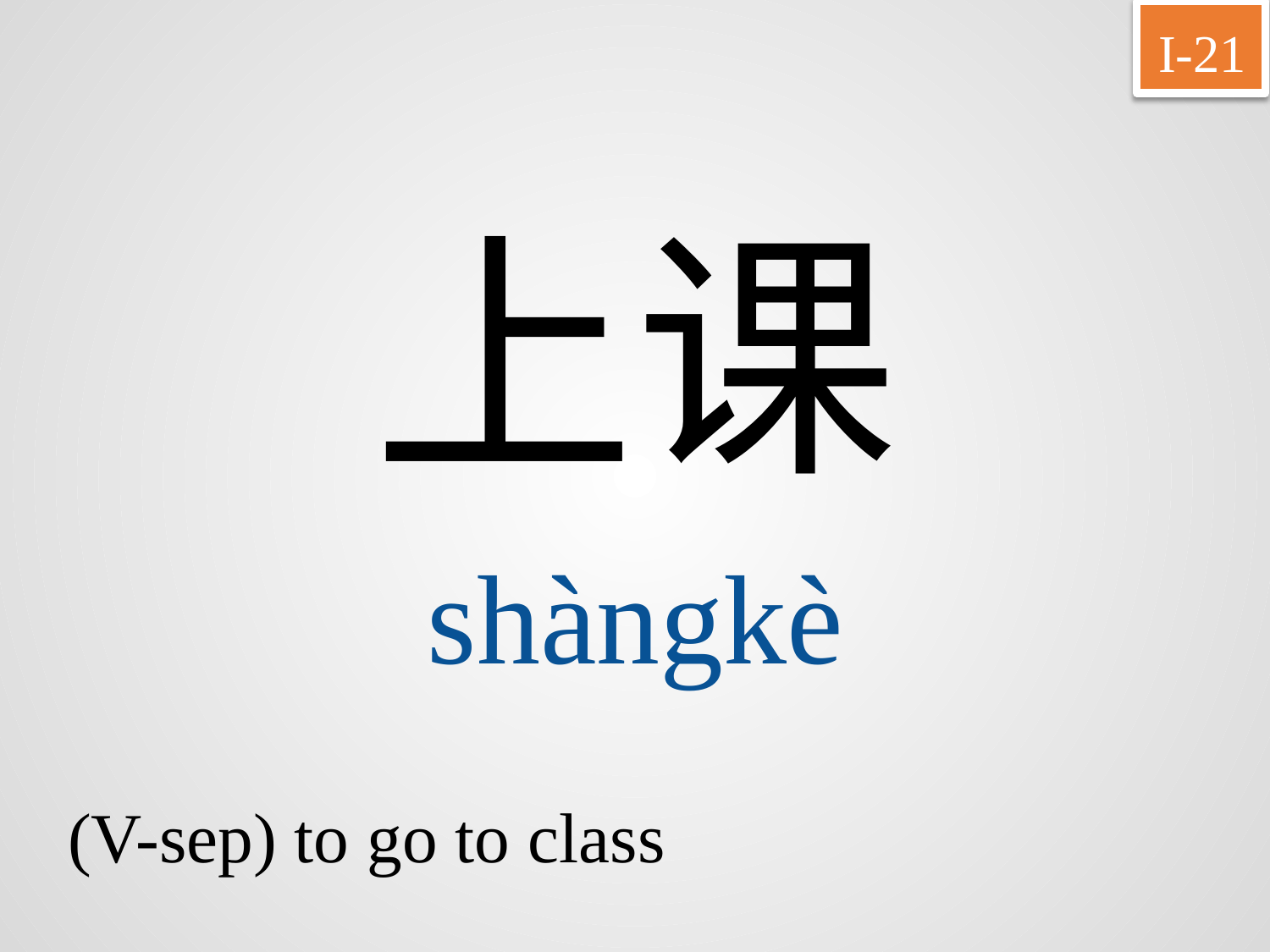

I-21

上课
shàngkè
(V-sep) to go to class